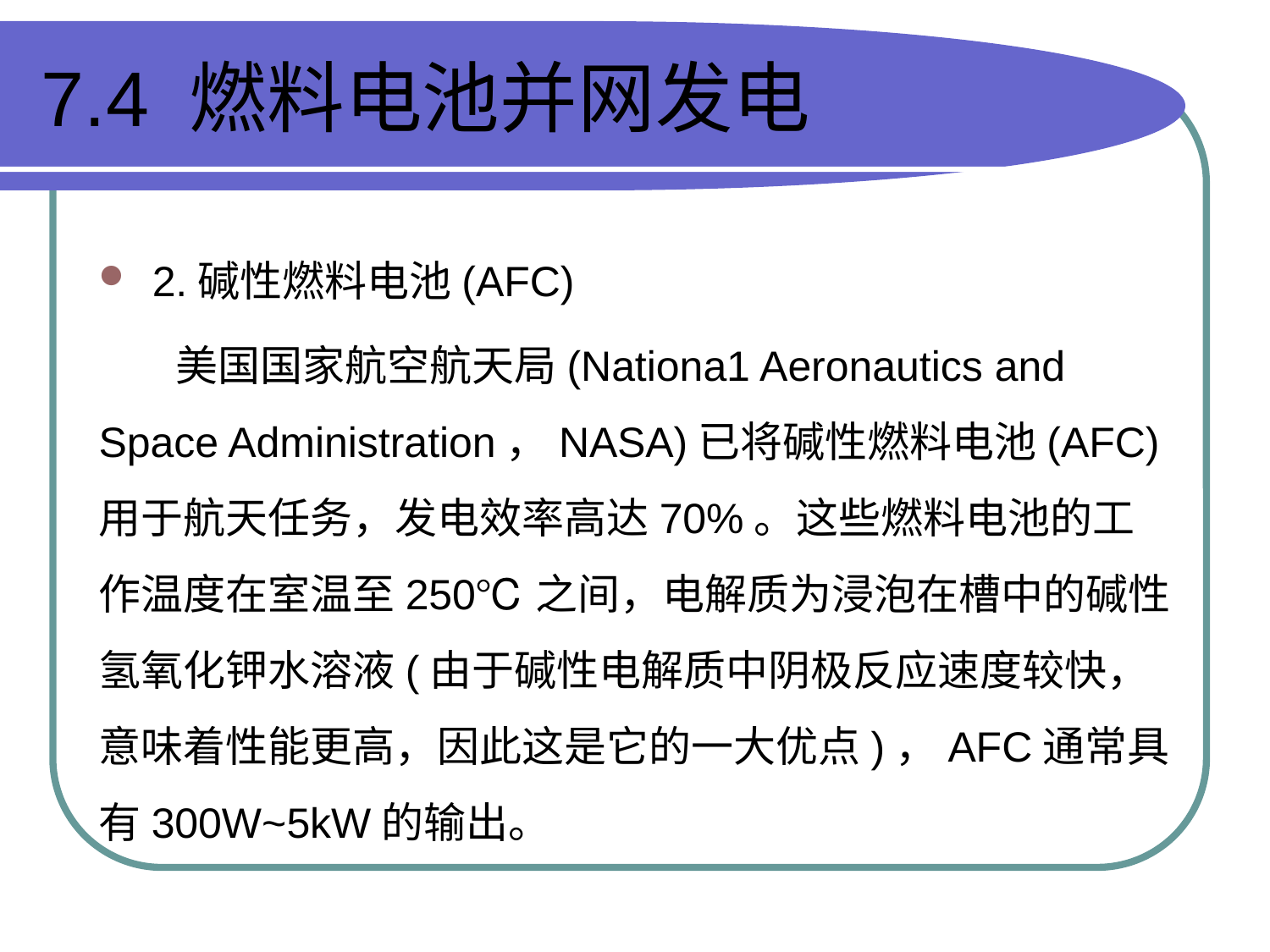

# 7.4 燃料电池并网发电
2.碱性燃料电池(AFC)
       美国国家航空航天局(Nationa1 Aeronautics and Space Administration，NASA)已将碱性燃料电池(AFC)用于航天任务，发电效率高达70%。这些燃料电池的工作温度在室温至250℃之间，电解质为浸泡在槽中的碱性氢氧化钾水溶液(由于碱性电解质中阴极反应速度较快，意味着性能更高，因此这是它的一大优点)，AFC通常具有300W~5kW的输出。
177